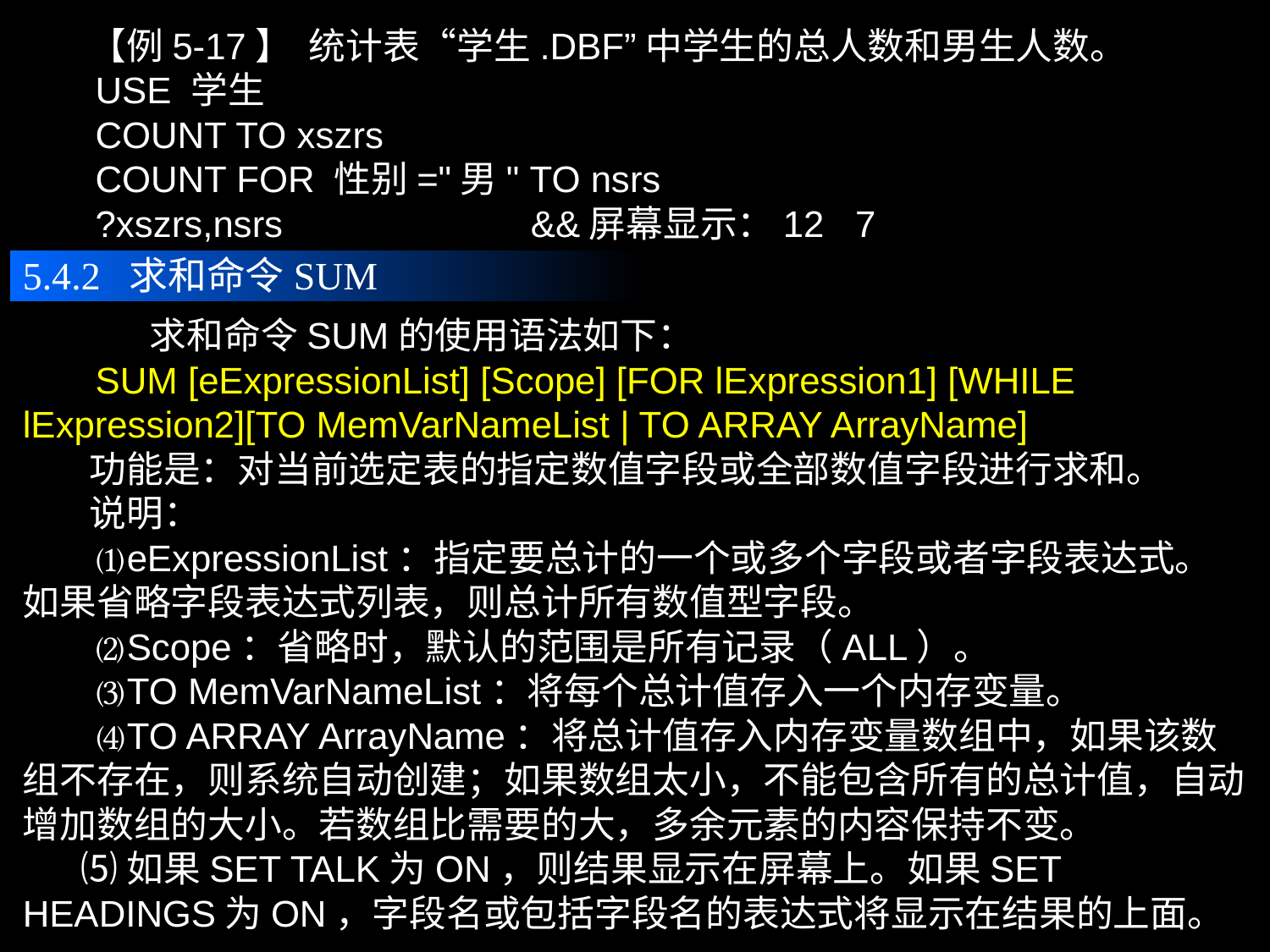

【例5-17】  统计表“学生.DBF”中学生的总人数和男生人数。
       USE 学生
       COUNT TO xszrs
       COUNT FOR 性别="男" TO nsrs
       ?xszrs,nsrs		&&屏幕显示：12   7
5.4.2  求和命令SUM
	求和命令SUM的使用语法如下：
       SUM [eExpressionList] [Scope] [FOR lExpression1] [WHILE lExpression2][TO MemVarNameList | TO ARRAY ArrayName]
       功能是：对当前选定表的指定数值字段或全部数值字段进行求和。
       说明：
       ⑴eExpressionList：指定要总计的一个或多个字段或者字段表达式。如果省略字段表达式列表，则总计所有数值型字段。
       ⑵Scope：省略时，默认的范围是所有记录（ALL）。
       ⑶TO MemVarNameList：将每个总计值存入一个内存变量。
       ⑷TO ARRAY ArrayName：将总计值存入内存变量数组中，如果该数组不存在，则系统自动创建；如果数组太小，不能包含所有的总计值，自动增加数组的大小。若数组比需要的大，多余元素的内容保持不变。
       ⑸如果SET TALK为ON，则结果显示在屏幕上。如果SET HEADINGS为ON，字段名或包括字段名的表达式将显示在结果的上面。